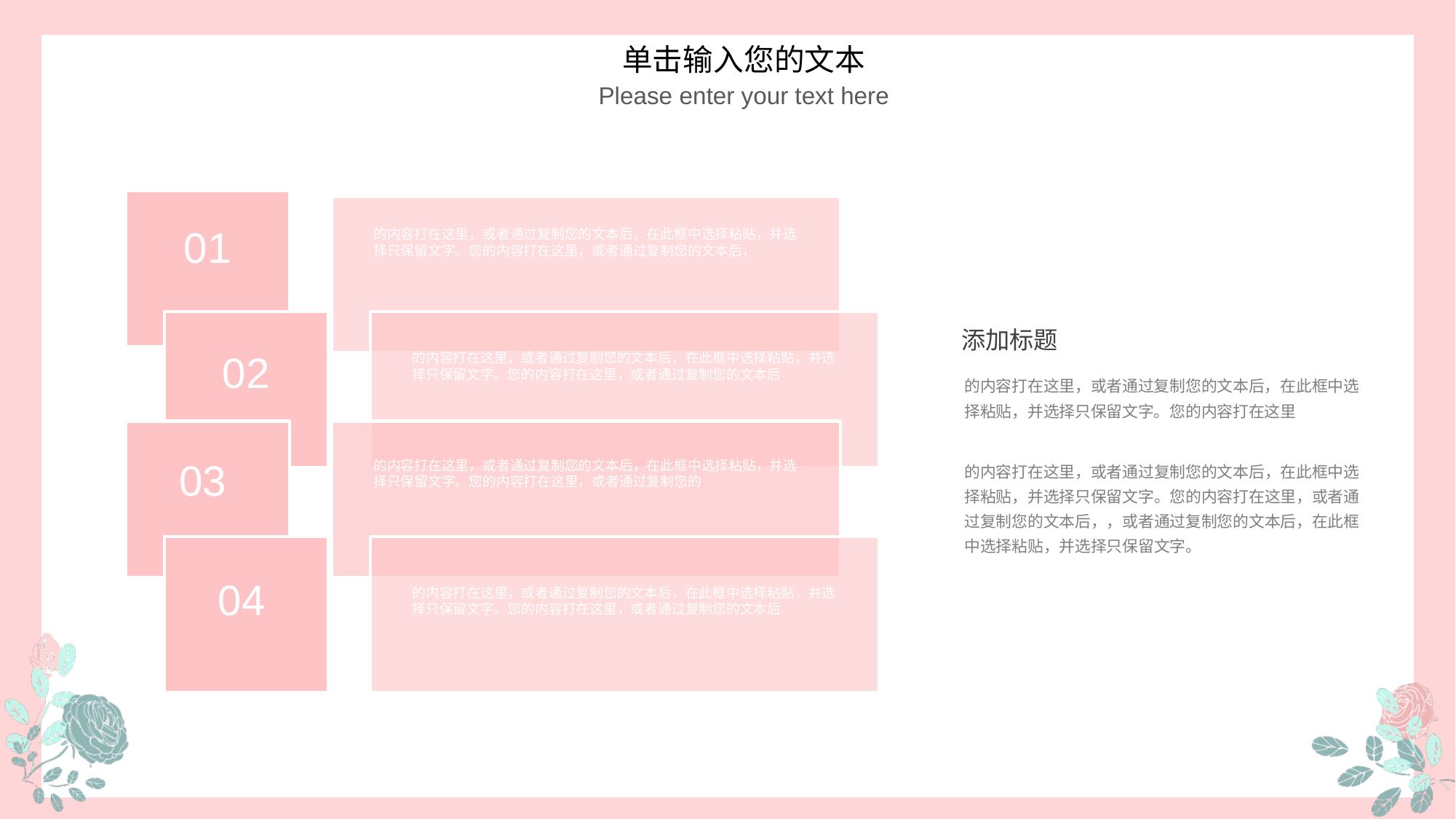

01

的内容打在这里，或者通过复制您的文本后，在此框中选择粘贴，并选择只保留文字。您的内容打在这里，或者通过复制您的文本后，

02

的内容打在这里，或者通过复制您的文本后，在此框中选择粘贴，并选择只保留文字。您的内容打在这里，或者通过复制您的文本后
添加标题
的内容打在这里，或者通过复制您的文本后，在此框中选择粘贴，并选择只保留文字。您的内容打在这里

03

的内容打在这里，或者通过复制您的文本后，在此框中选择粘贴，并选择只保留文字。您的内容打在这里，或者通过复制您的
的内容打在这里，或者通过复制您的文本后，在此框中选择粘贴，并选择只保留文字。您的内容打在这里，或者通过复制您的文本后，，或者通过复制您的文本后，在此框中选择粘贴，并选择只保留文字。

04

的内容打在这里，或者通过复制您的文本后，在此框中选择粘贴，并选择只保留文字。您的内容打在这里，或者通过复制您的文本后